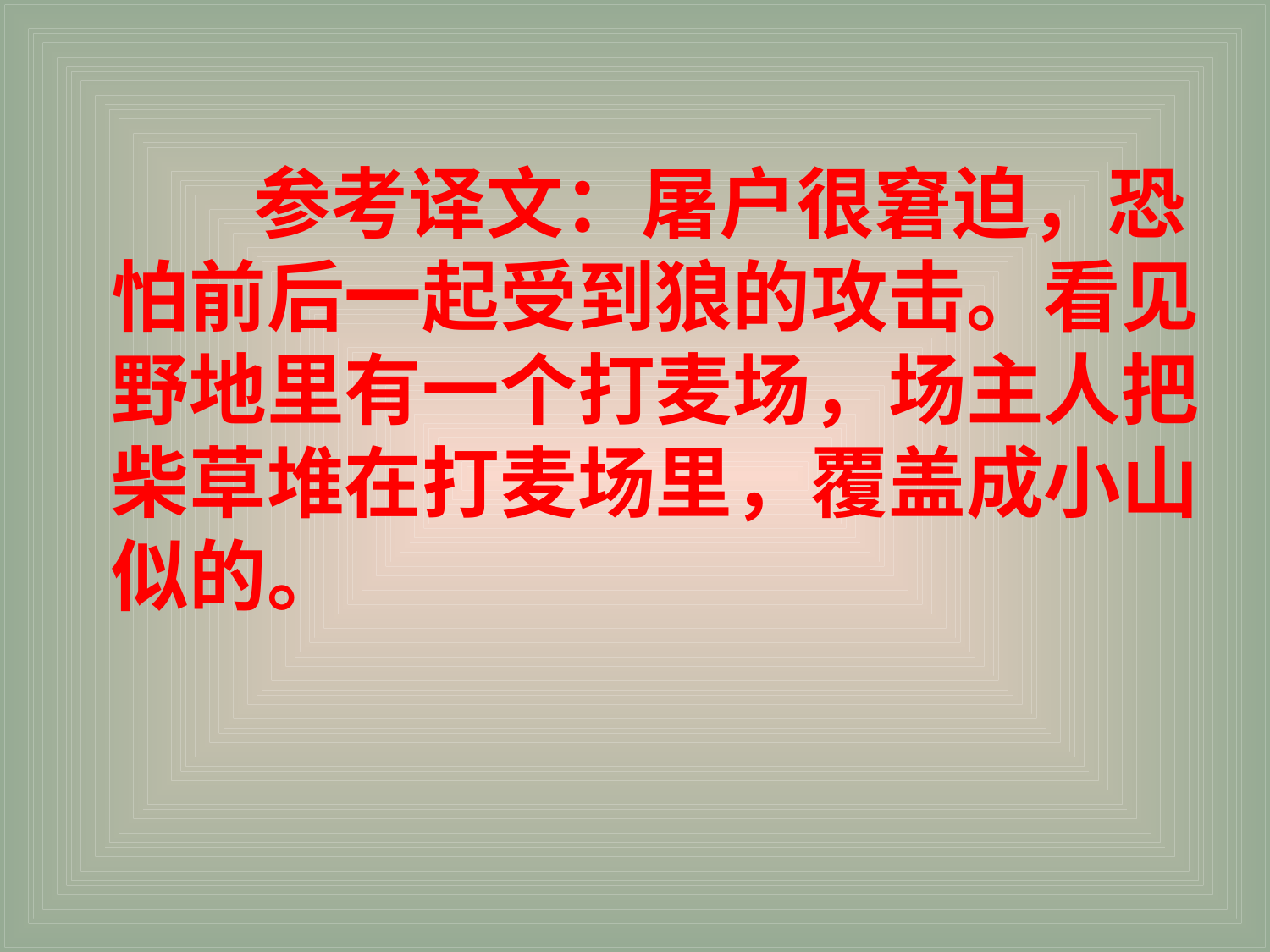

参考译文：屠户很窘迫，恐怕前后一起受到狼的攻击。看见野地里有一个打麦场，场主人把柴草堆在打麦场里，覆盖成小山似的。